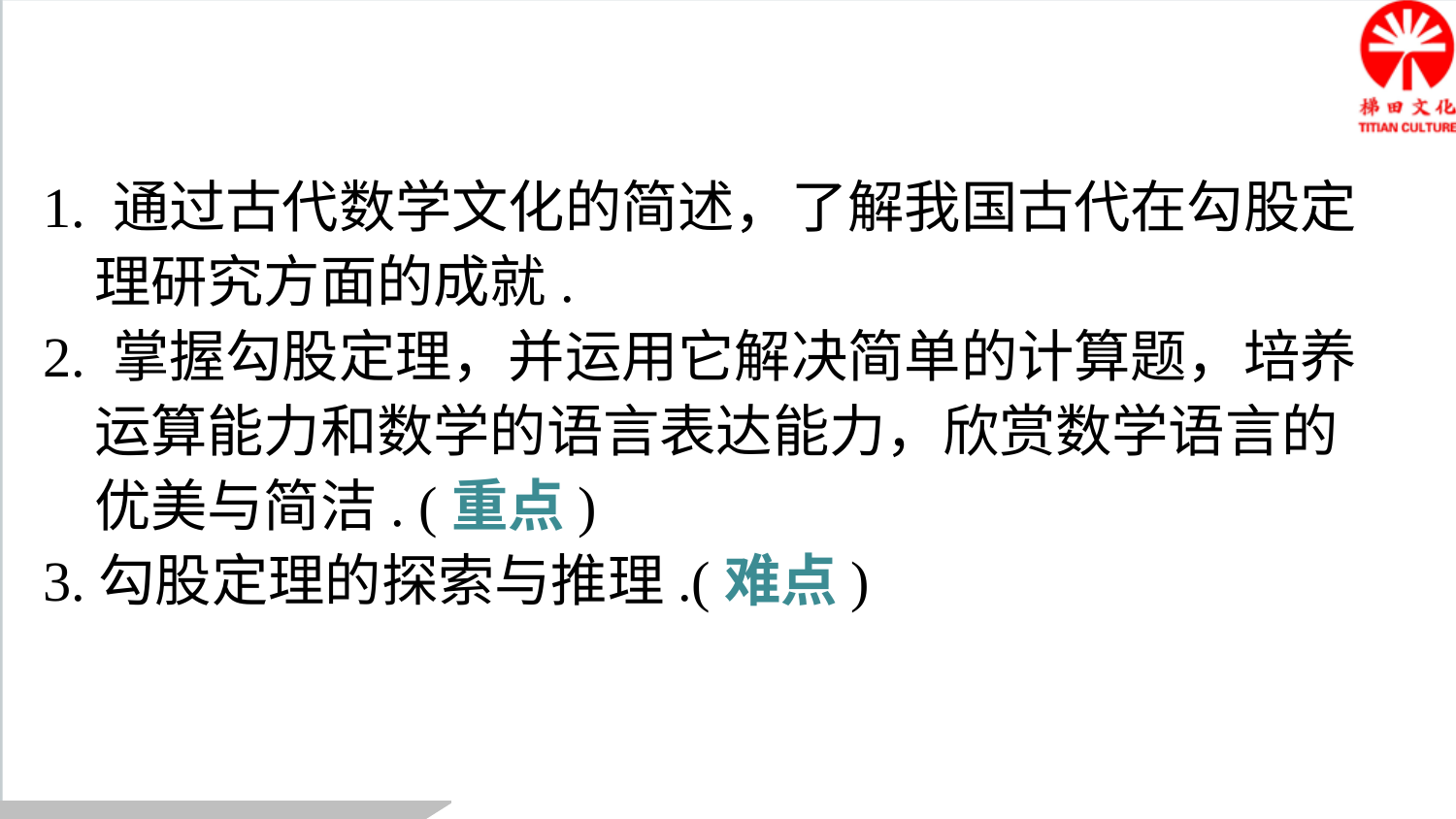

1. 通过古代数学文化的简述，了解我国古代在勾股定理研究方面的成就.
2. 掌握勾股定理，并运用它解决简单的计算题，培养运算能力和数学的语言表达能力，欣赏数学语言的优美与简洁. (重点)
3.勾股定理的探索与推理.(难点)